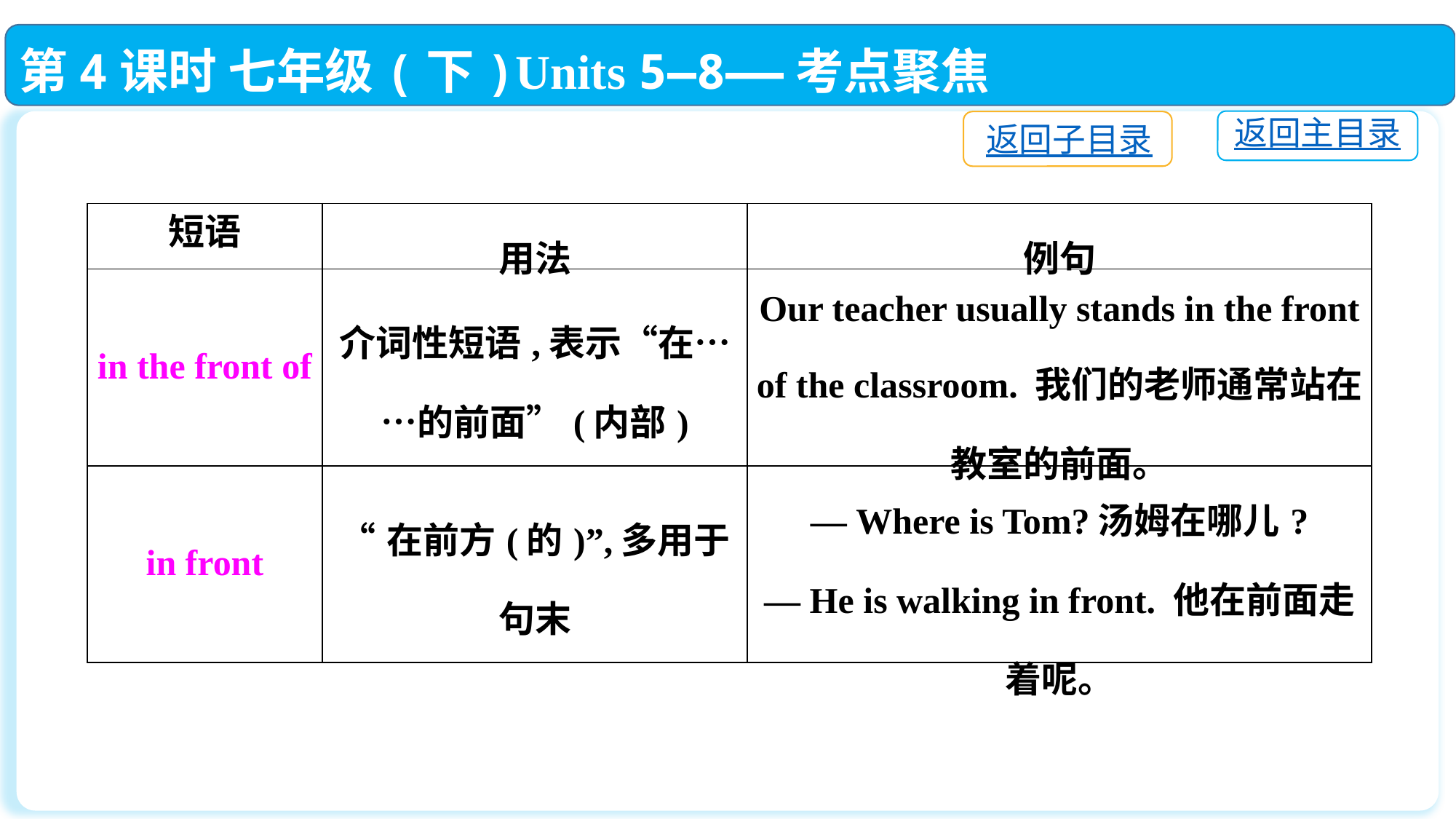

第4课时 七年级(下)Units 5—8——考点聚焦

返回主目录

返回子目录
| 短语 | 用法 | 例句 |
| --- | --- | --- |
| in the front of | 介词性短语,表示“在……的前面”(内部) | Our teacher usually stands in the front of the classroom. 我们的老师通常站在教室的前面。 |
| in front | “在前方(的)”,多用于句末 | — Where is Tom?汤姆在哪儿? — He is walking in front. 他在前面走着呢。 |